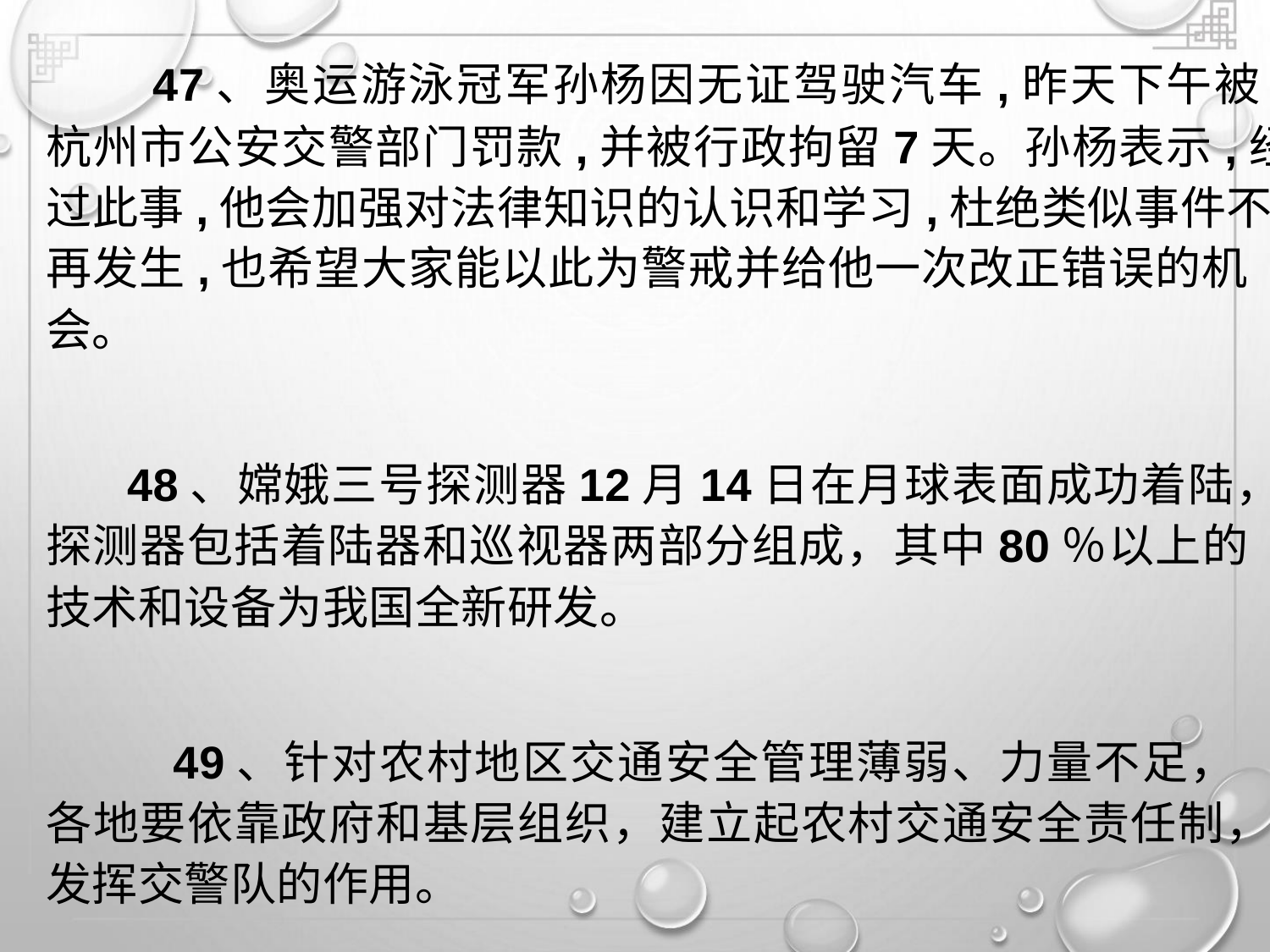

47、奥运游泳冠军孙杨因无证驾驶汽车,昨天下午被
杭州市公安交警部门罚款,并被行政拘留7天。孙杨表示,经
过此事,他会加强对法律知识的认识和学习,杜绝类似事件不
再发生,也希望大家能以此为警戒并给他一次改正错误的机
会。
48、嫦娥三号探测器12月14日在月球表面成功着陆，
探测器包括着陆器和巡视器两部分组成，其中80％以上的
技术和设备为我国全新研发。
49、针对农村地区交通安全管理薄弱、力量不足，
各地要依靠政府和基层组织，建立起农村交通安全责任制，
发挥交警队的作用。